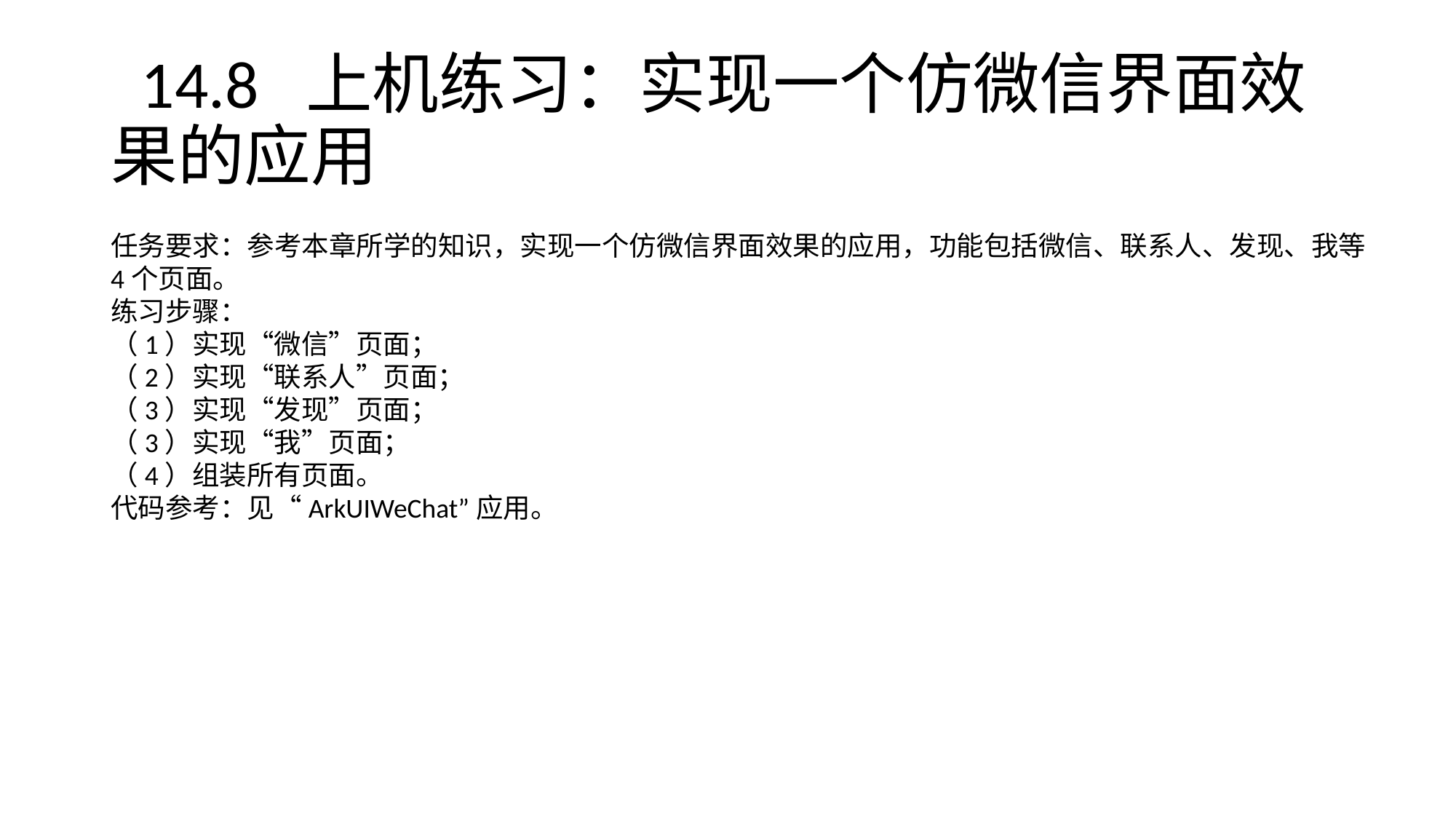

# 14.8  上机练习：实现一个仿微信界面效果的应用
任务要求：参考本章所学的知识，实现一个仿微信界面效果的应用，功能包括微信、联系人、发现、我等4个页面。
练习步骤：
（1）实现“微信”页面；
（2）实现“联系人”页面；
（3）实现“发现”页面；
（3）实现“我”页面；
（4）组装所有页面。
代码参考：见“ArkUIWeChat”应用。